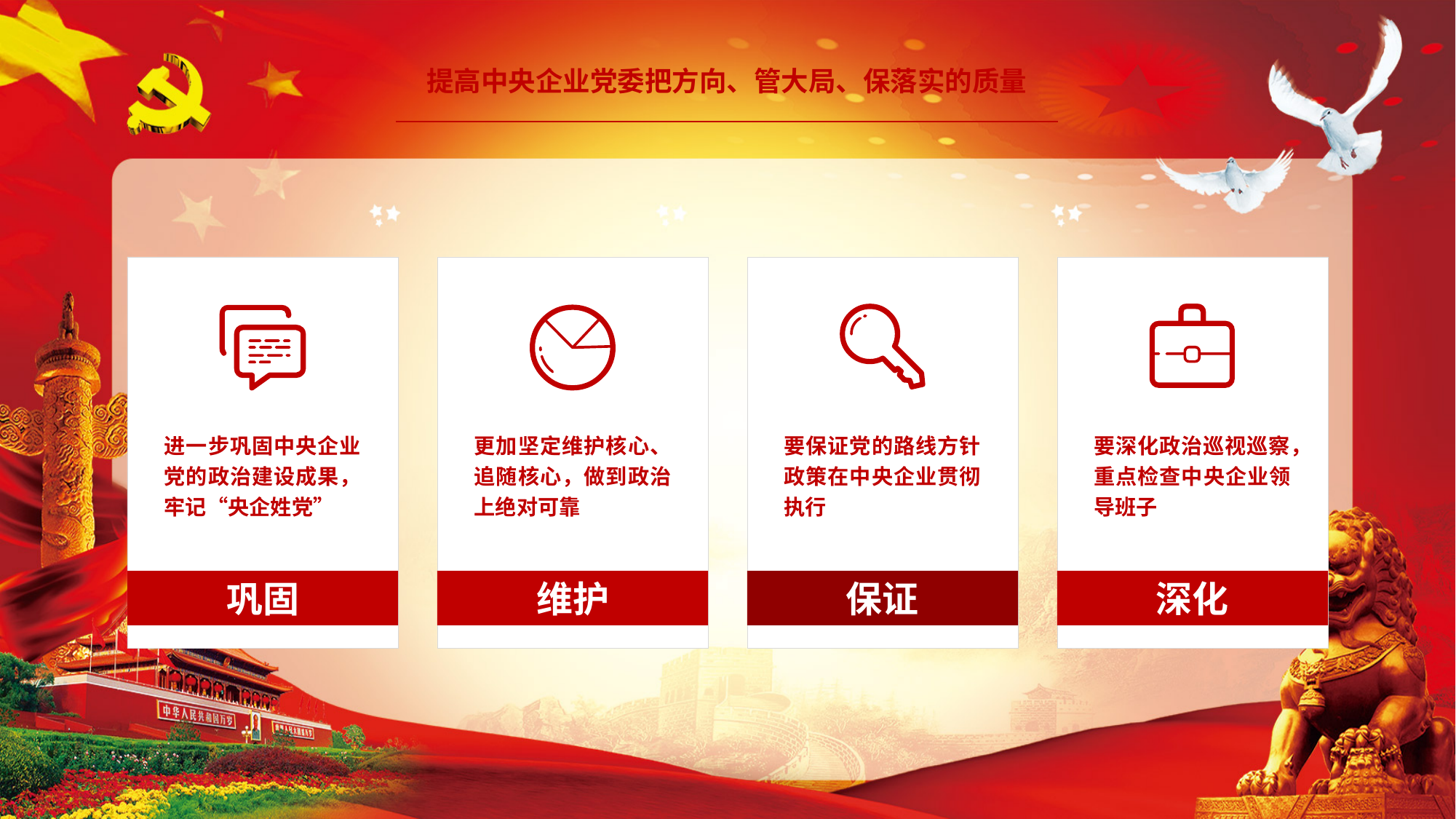

提高中央企业党委把方向、管大局、保落实的质量

进一步巩固中央企业党的政治建设成果，牢记“央企姓党”
更加坚定维护核心、追随核心，做到政治上绝对可靠
要保证党的路线方针政策在中央企业贯彻执行
要深化政治巡视巡察，重点检查中央企业领导班子
巩固
维护
保证
深化